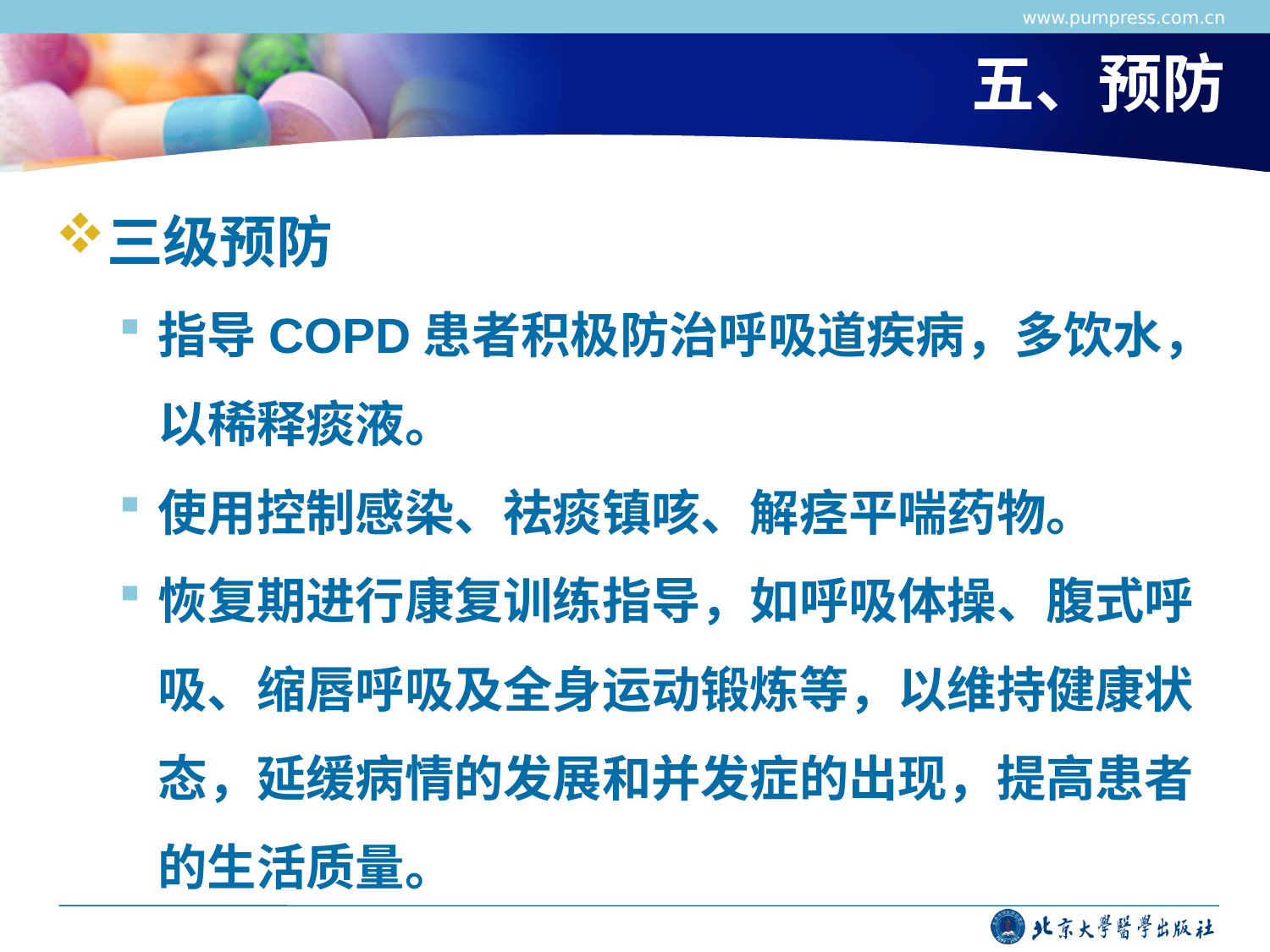

www.pumpress.com.cn
# 五、预防
三级预防
指导COPD患者积极防治呼吸道疾病，多饮水，以稀释痰液。
使用控制感染、祛痰镇咳、解痉平喘药物。
恢复期进行康复训练指导，如呼吸体操、腹式呼吸、缩唇呼吸及全身运动锻炼等，以维持健康状态，延缓病情的发展和并发症的出现，提高患者的生活质量。